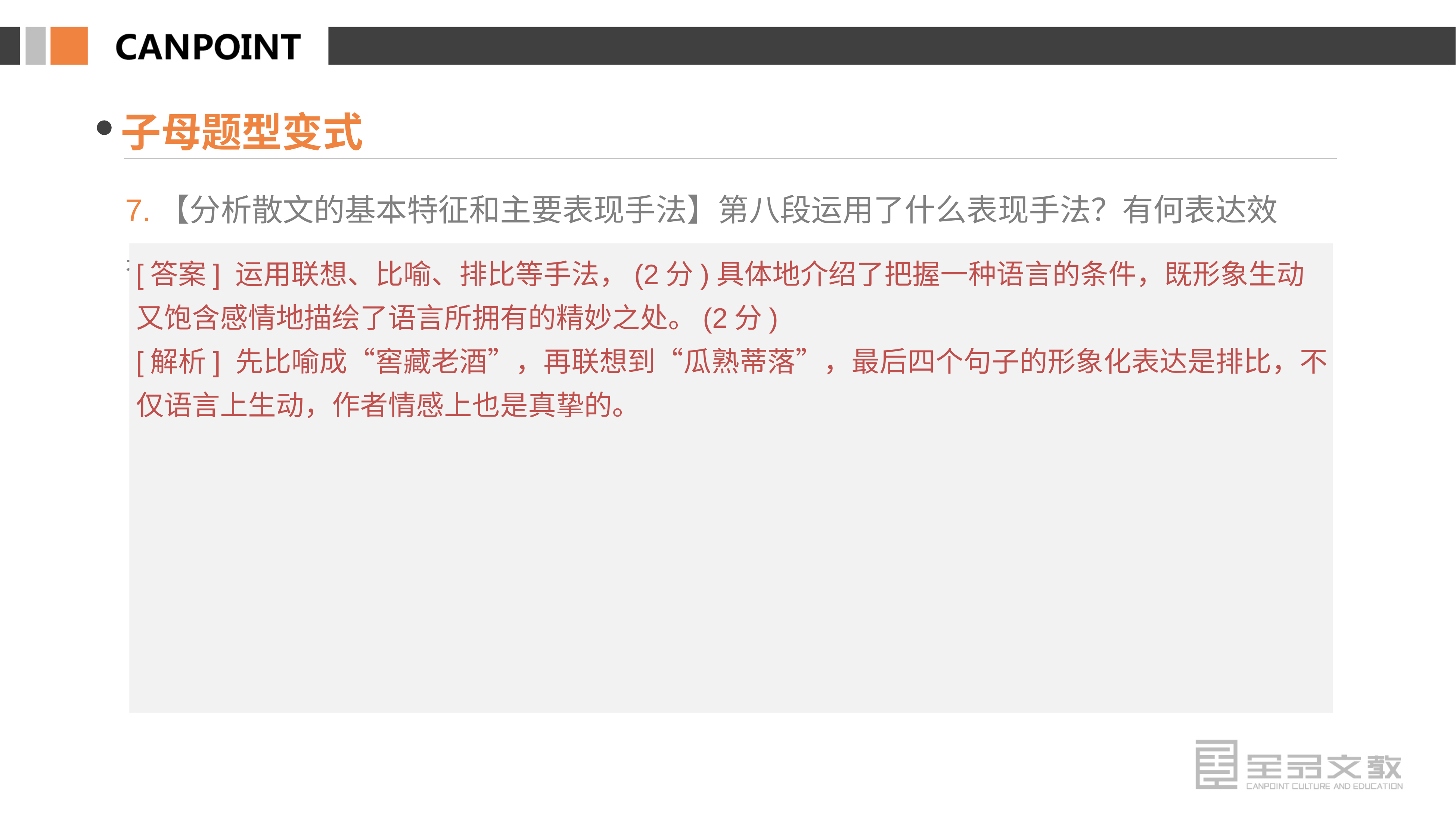

子母题型变式

7.【分析散文的基本特征和主要表现手法】第八段运用了什么表现手法？有何表达效果？

[答案] 运用联想、比喻、排比等手法，(2分)具体地介绍了把握一种语言的条件，既形象生动又饱含感情地描绘了语言所拥有的精妙之处。(2分)
[解析] 先比喻成“窖藏老酒”，再联想到“瓜熟蒂落”，最后四个句子的形象化表达是排比，不仅语言上生动，作者情感上也是真挚的。